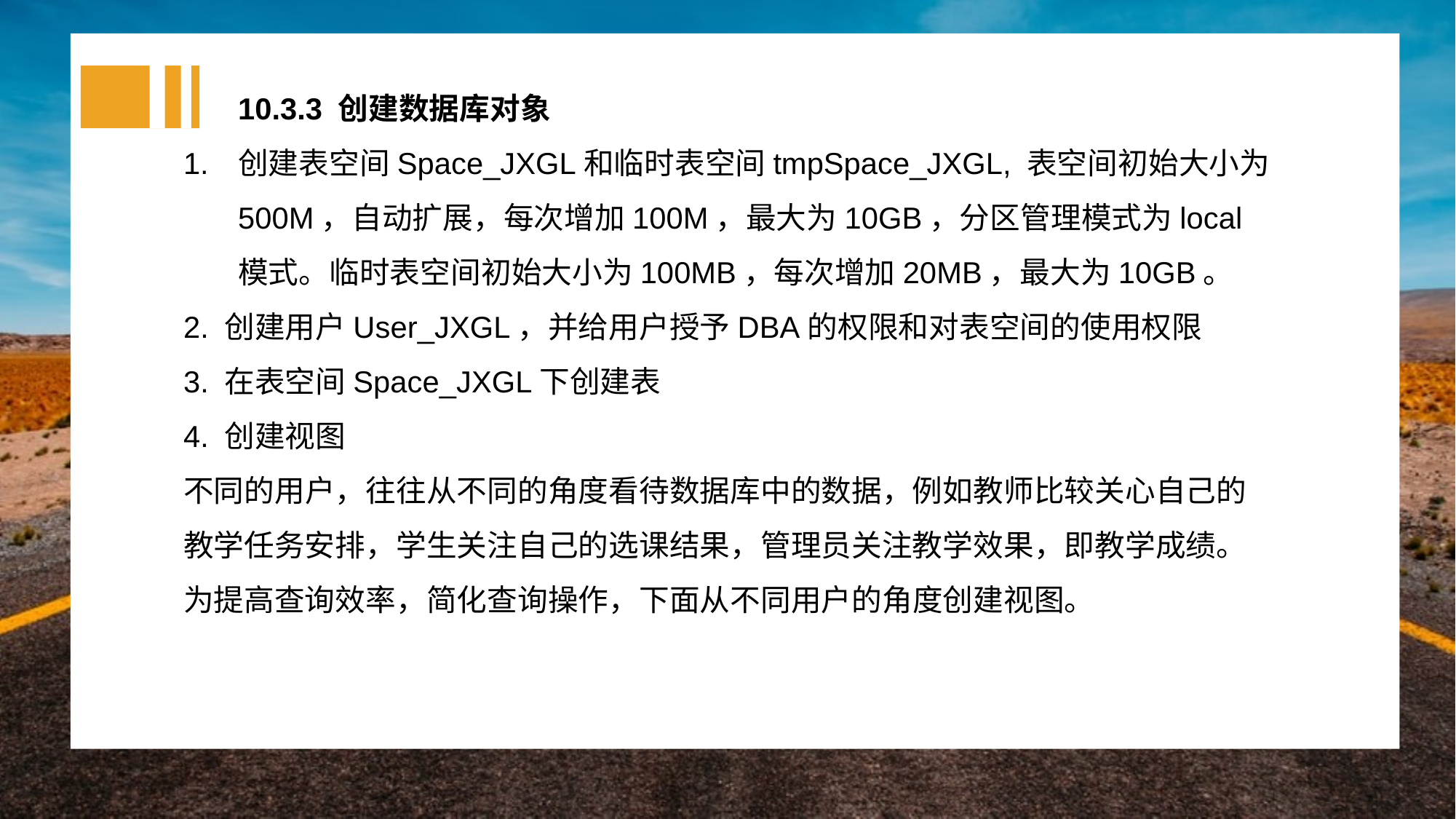

10.3.3 创建数据库对象
创建表空间Space_JXGL和临时表空间tmpSpace_JXGL, 表空间初始大小为500M，自动扩展，每次增加100M，最大为10GB，分区管理模式为local模式。临时表空间初始大小为100MB，每次增加20MB，最大为10GB。
2. 创建用户User_JXGL，并给用户授予DBA的权限和对表空间的使用权限
3. 在表空间Space_JXGL下创建表
4. 创建视图
不同的用户，往往从不同的角度看待数据库中的数据，例如教师比较关心自己的教学任务安排，学生关注自己的选课结果，管理员关注教学效果，即教学成绩。为提高查询效率，简化查询操作，下面从不同用户的角度创建视图。